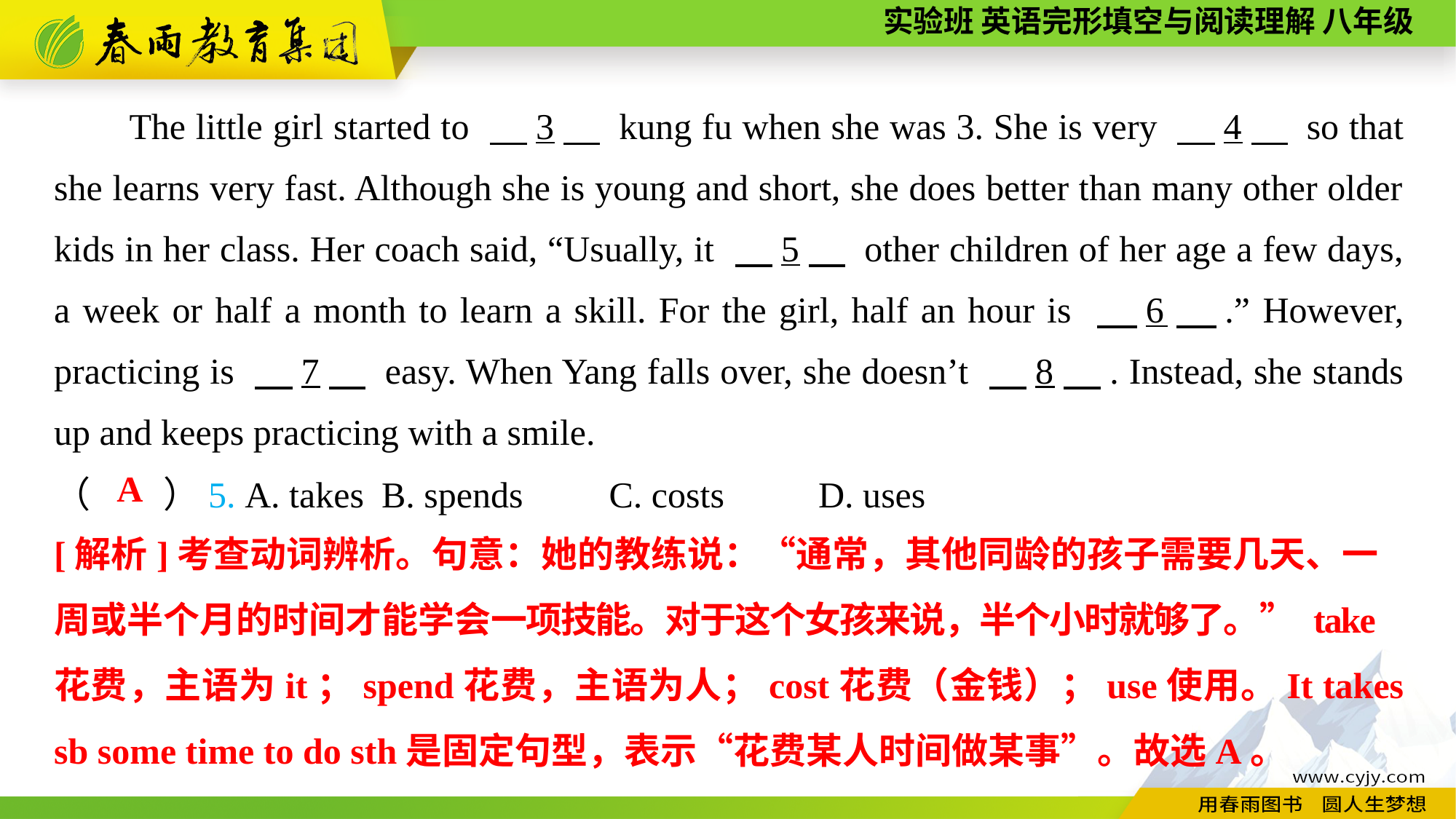

The little girl started to 　3　 kung fu when she was 3. She is very 　4　 so that she learns very fast. Although she is young and short, she does better than many other older kids in her class. Her coach said, “Usually, it 　5　 other children of her age a few days, a week or half a month to learn a skill. For the girl, half an hour is 　6　.” However, practicing is 　7　 easy. When Yang falls over, she doesn’t 　8　. Instead, she stands up and keeps practicing with a smile.
（　　）5. A. takes	B. spends	 C. costs	D. uses
A
[解析]考查动词辨析。句意：她的教练说：“通常，其他同龄的孩子需要几天、一周或半个月的时间才能学会一项技能。对于这个女孩来说，半个小时就够了。” take
花费，主语为it；spend花费，主语为人；cost花费（金钱）；use使用。It takes sb some time to do sth是固定句型，表示“花费某人时间做某事”。故选A。